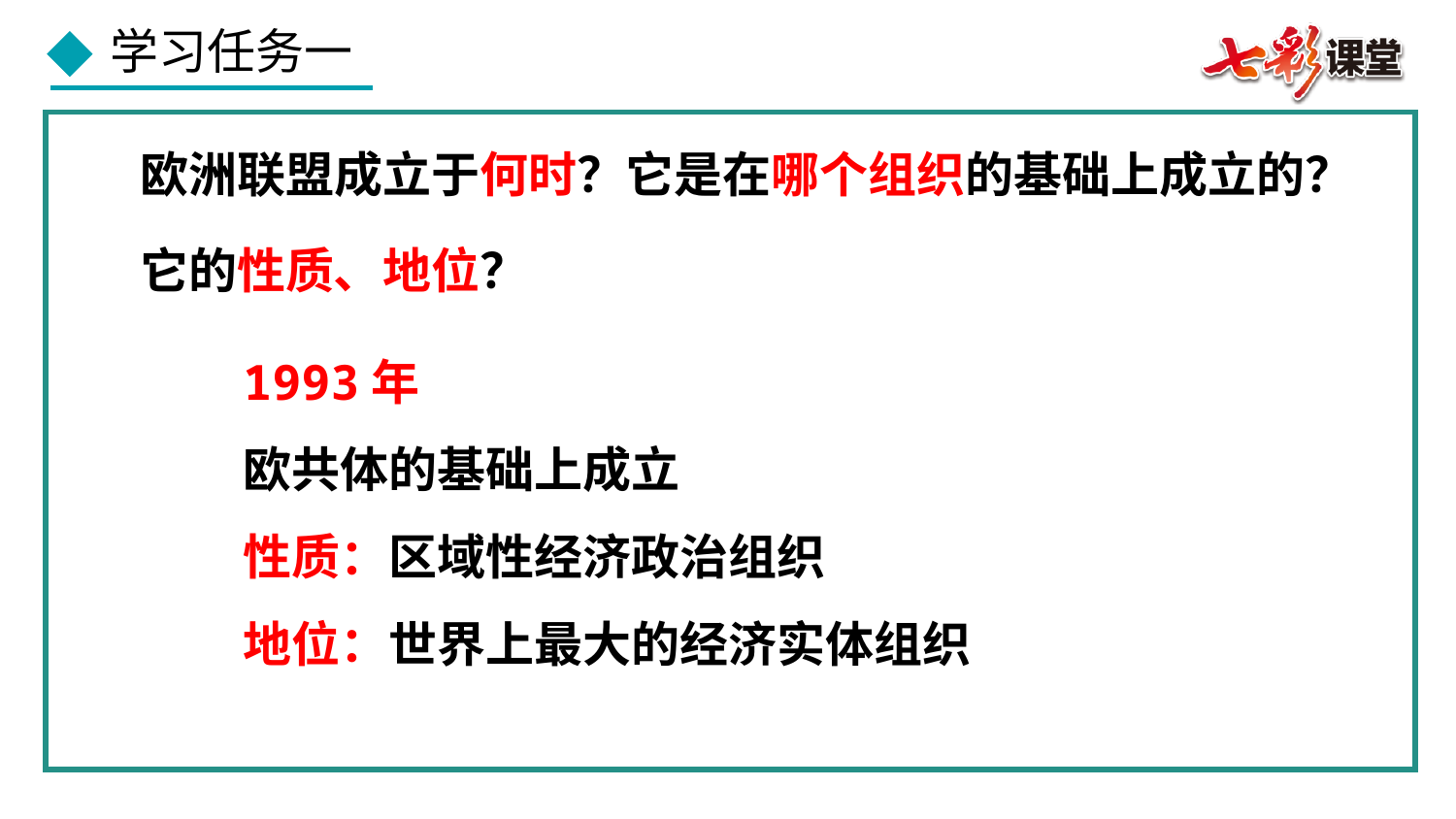

欧洲联盟成立于何时？它是在哪个组织的基础上成立的？
它的性质、地位？
1993年
欧共体的基础上成立
性质：区域性经济政治组织
地位：世界上最大的经济实体组织